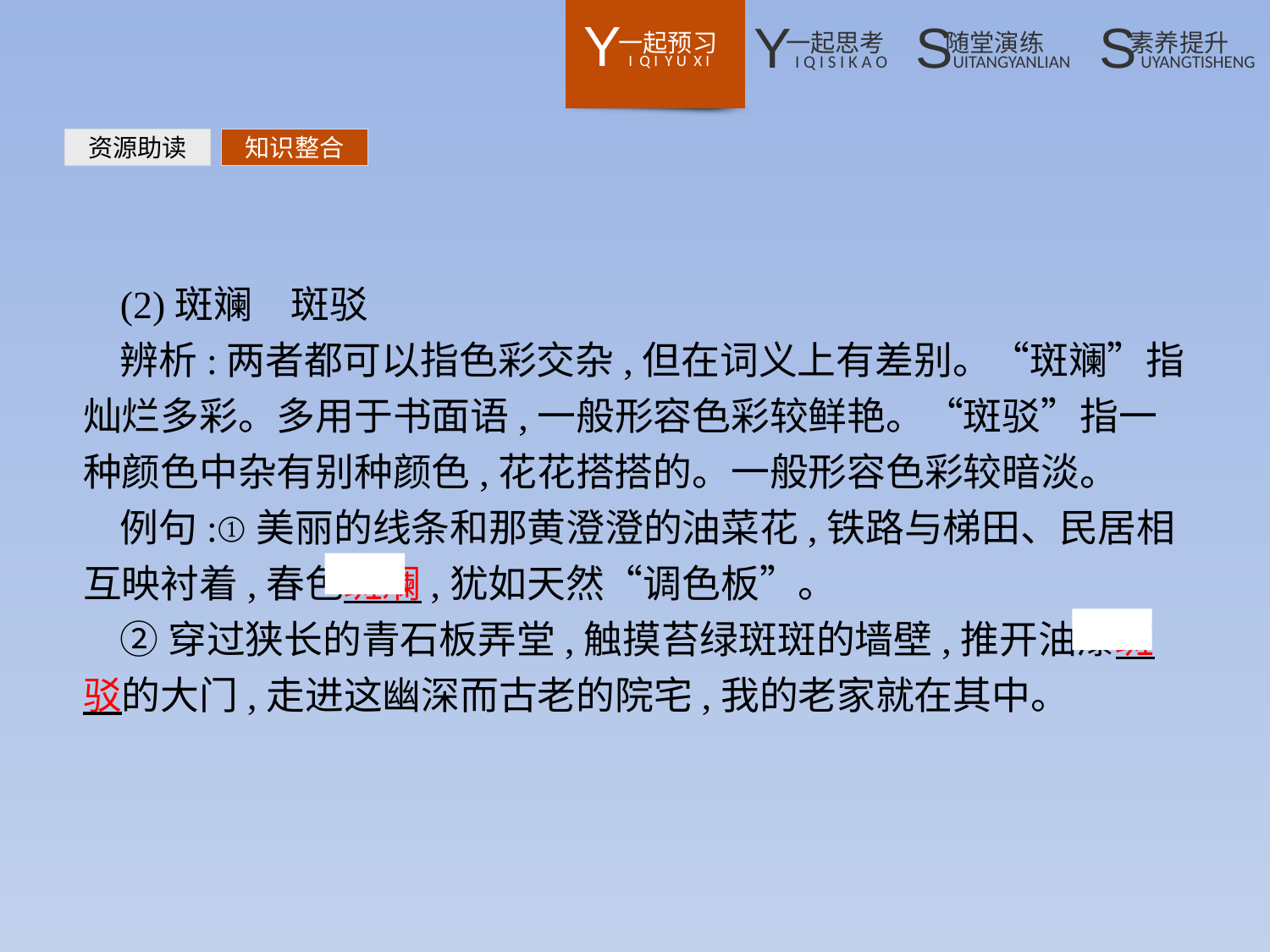

资源助读
知识整合
(2)斑斓　斑驳
辨析:两者都可以指色彩交杂,但在词义上有差别。“斑斓”指灿烂多彩。多用于书面语,一般形容色彩较鲜艳。“斑驳”指一种颜色中杂有别种颜色,花花搭搭的。一般形容色彩较暗淡。
例句:①美丽的线条和那黄澄澄的油菜花,铁路与梯田、民居相互映衬着,春色斑斓,犹如天然“调色板”。
②穿过狭长的青石板弄堂,触摸苔绿斑斑的墙壁,推开油漆斑驳的大门,走进这幽深而古老的院宅,我的老家就在其中。